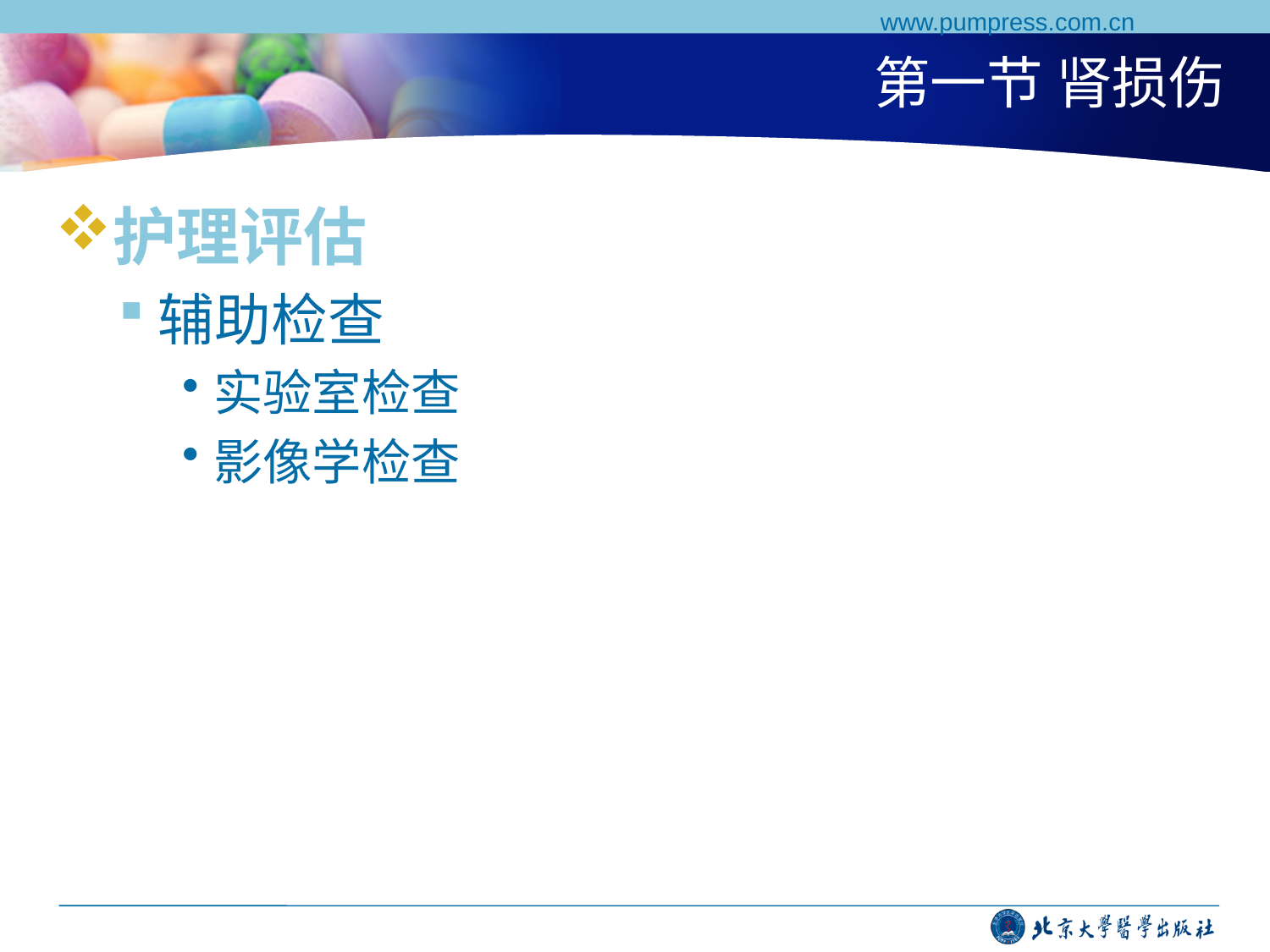

www.pumpress.com.cn
# 第一节 肾损伤
护理评估
辅助检查
实验室检查
影像学检查